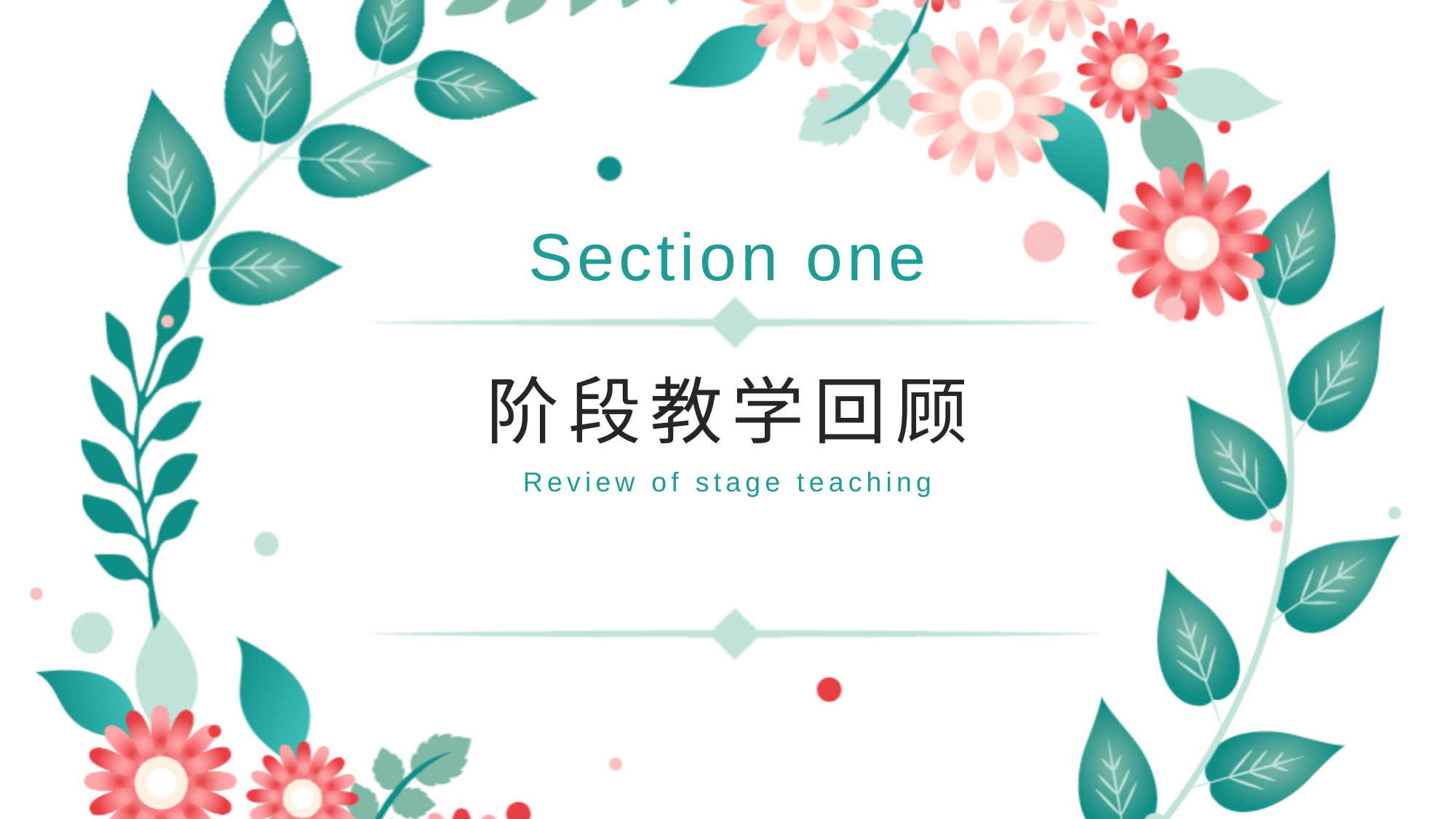

Section one
阶段教学回顾
Review of stage teaching